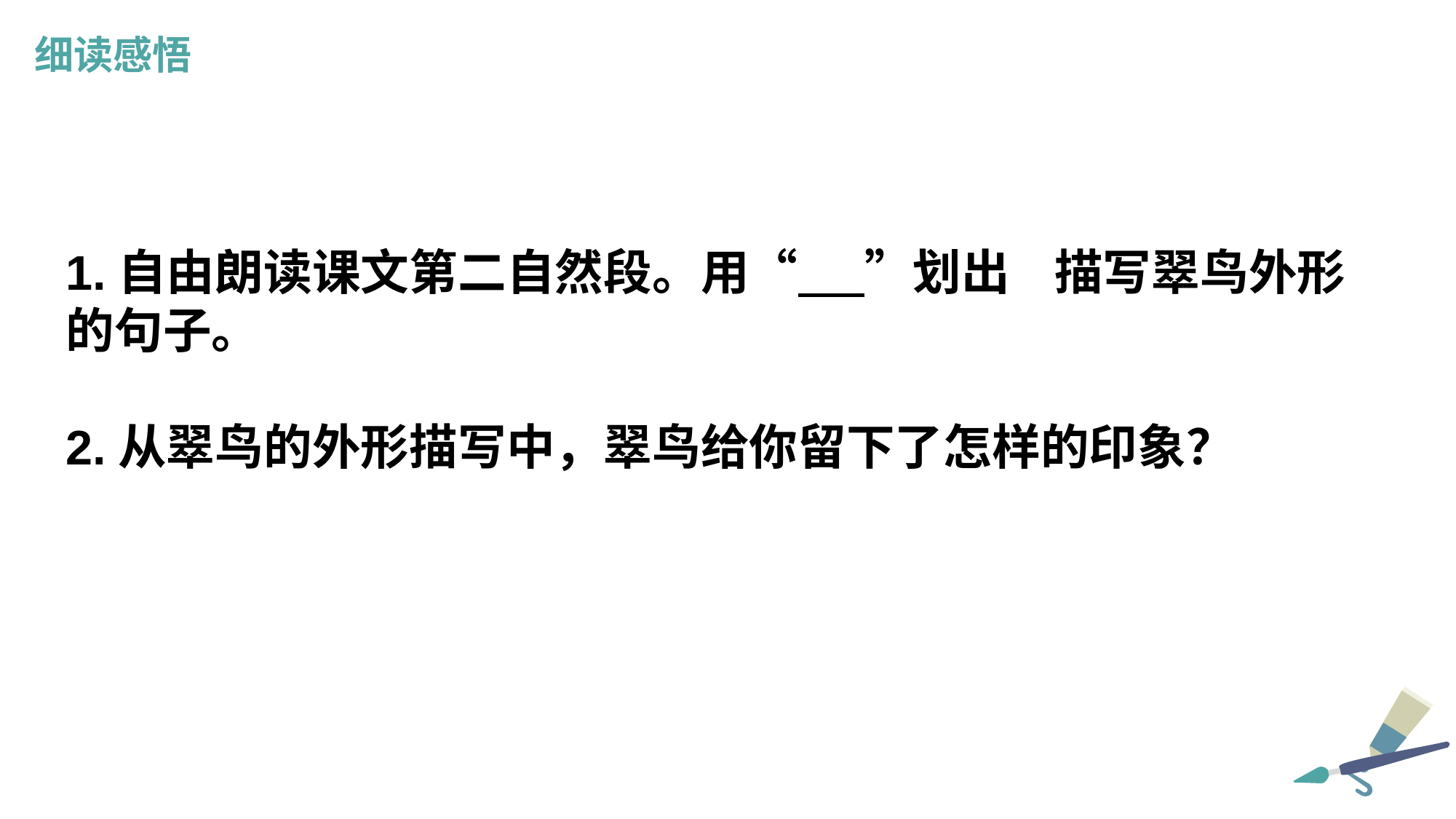

细读感悟
1.自由朗读课文第二自然段。用“      ”划出    描写翠鸟外形的句子。

2.从翠鸟的外形描写中，翠鸟给你留下了怎样的印象？